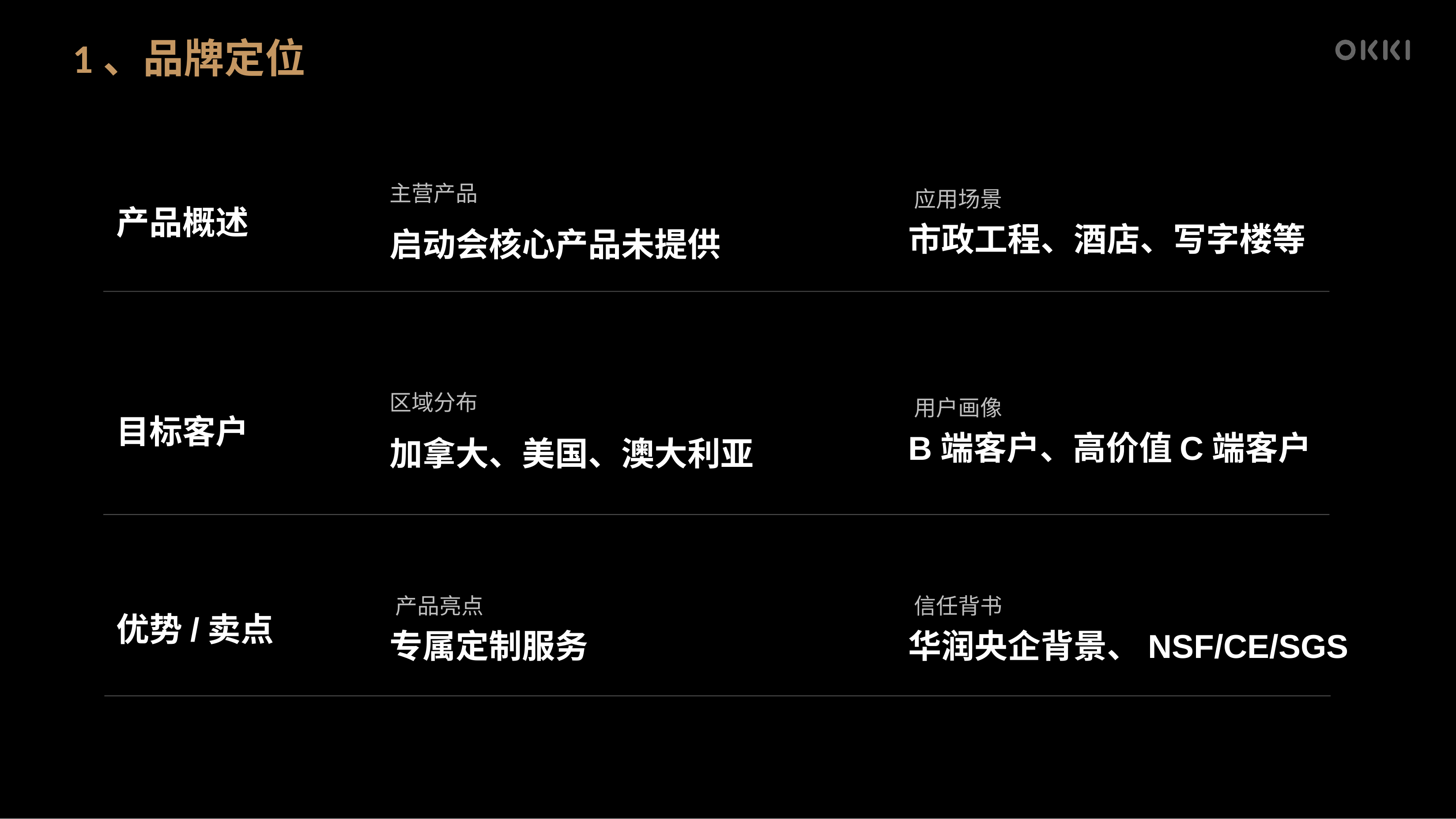

# 1、品牌定位

主营产品
启动会核心产品未提供
应用场景
市政工程、酒店、写字楼等
产品概述
区域分布
加拿大、美国、澳大利亚
用户画像
B端客户、高价值C端客户
目标客户
产品亮点
专属定制服务
信任背书
华润央企背景、NSF/CE/SGS
优势/卖点